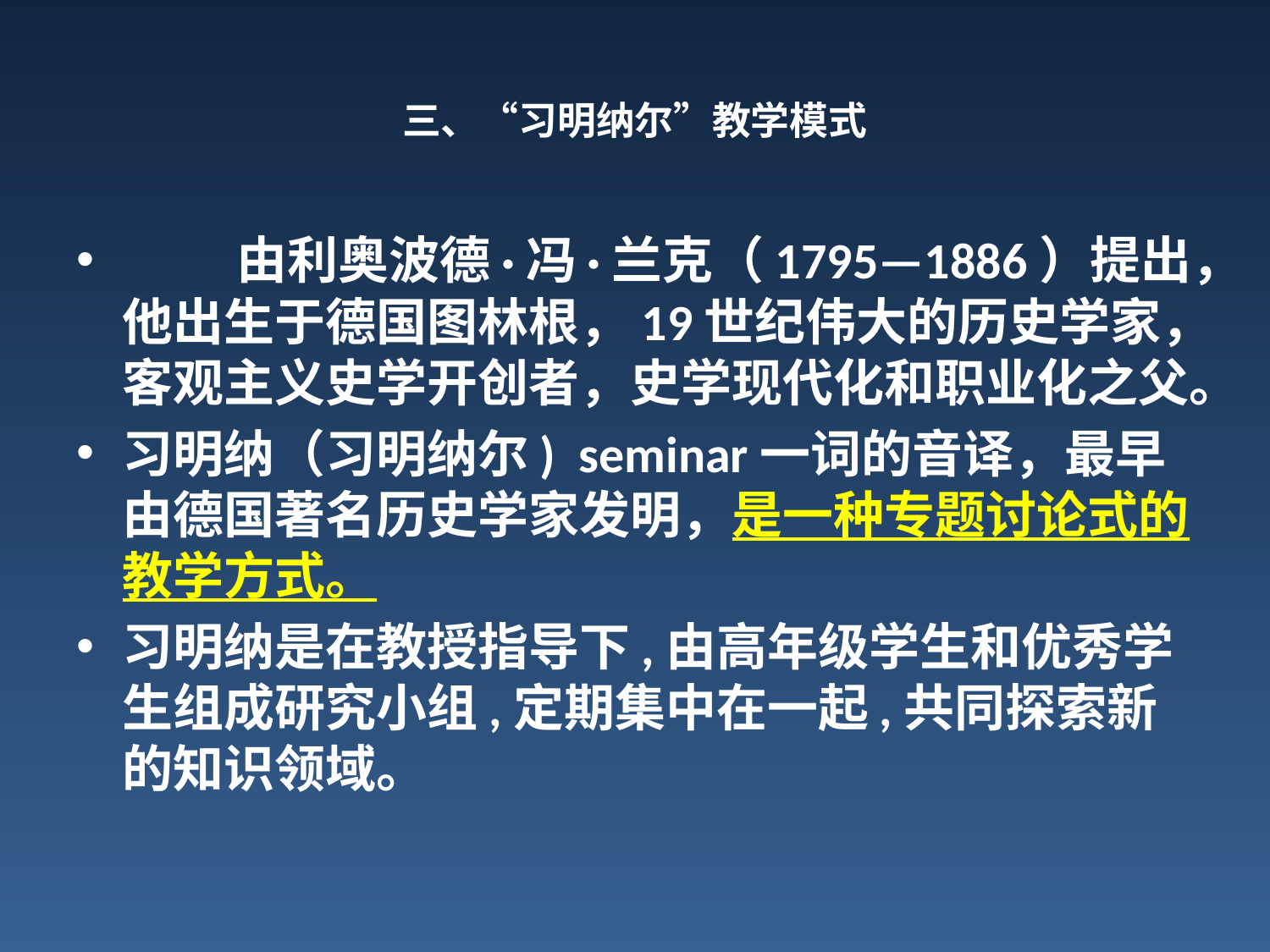

# 三、“习明纳尔”教学模式
         由利奥波德·冯·兰克（1795—1886）提出，他出生于德国图林根，19世纪伟大的历史学家，客观主义史学开创者，史学现代化和职业化之父。
习明纳（习明纳尔)  seminar一词的音译，最早由德国著名历史学家发明，是一种专题讨论式的教学方式。
习明纳是在教授指导下,由高年级学生和优秀学生组成研究小组,定期集中在一起,共同探索新的知识领域。